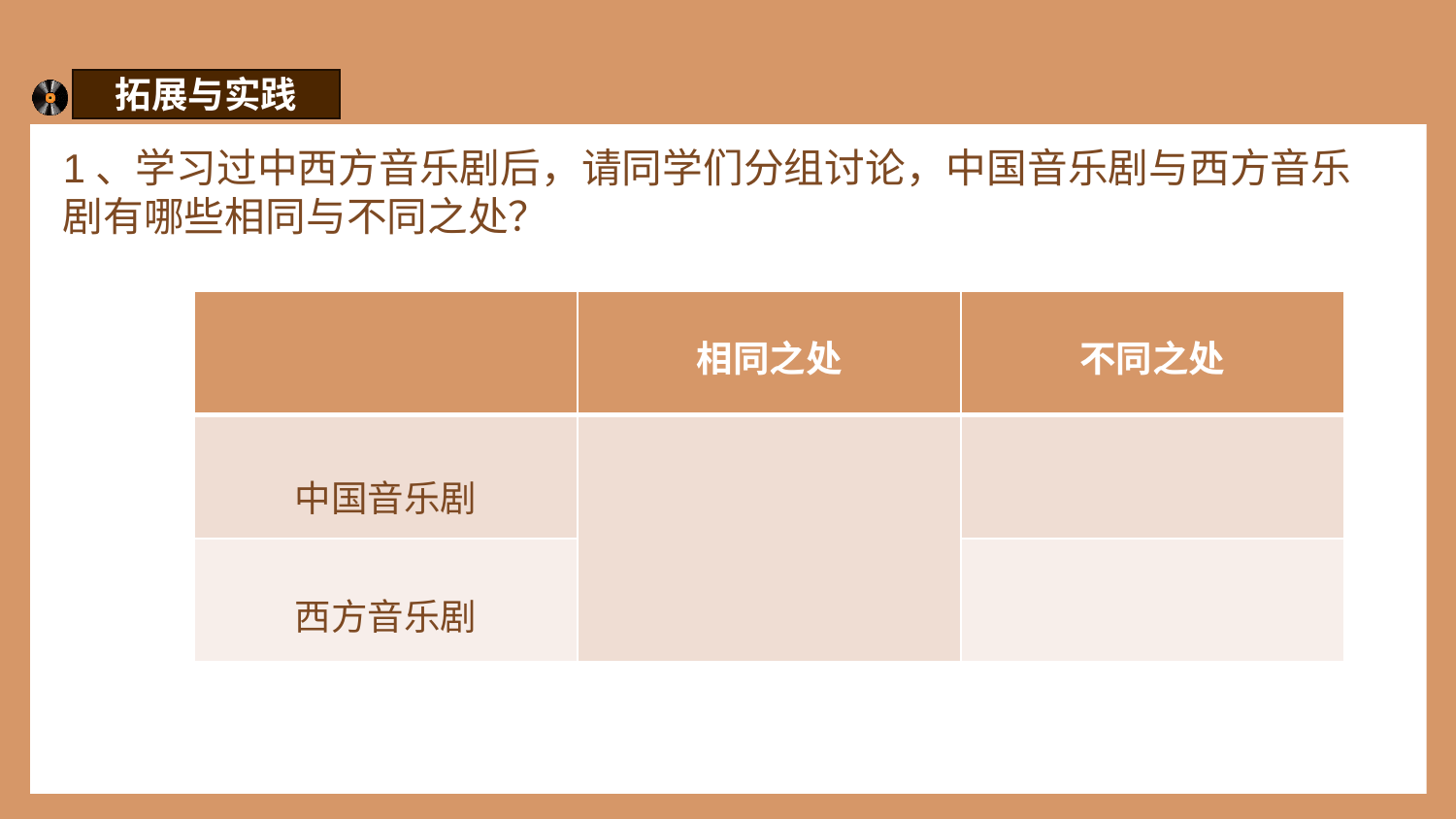

拓展与实践
1、学习过中西方音乐剧后，请同学们分组讨论，中国音乐剧与西方音乐剧有哪些相同与不同之处？

|  | 相同之处 | 不同之处 |
| --- | --- | --- |
| 中国音乐剧 |  |  |
| 西方音乐剧 |  |  |